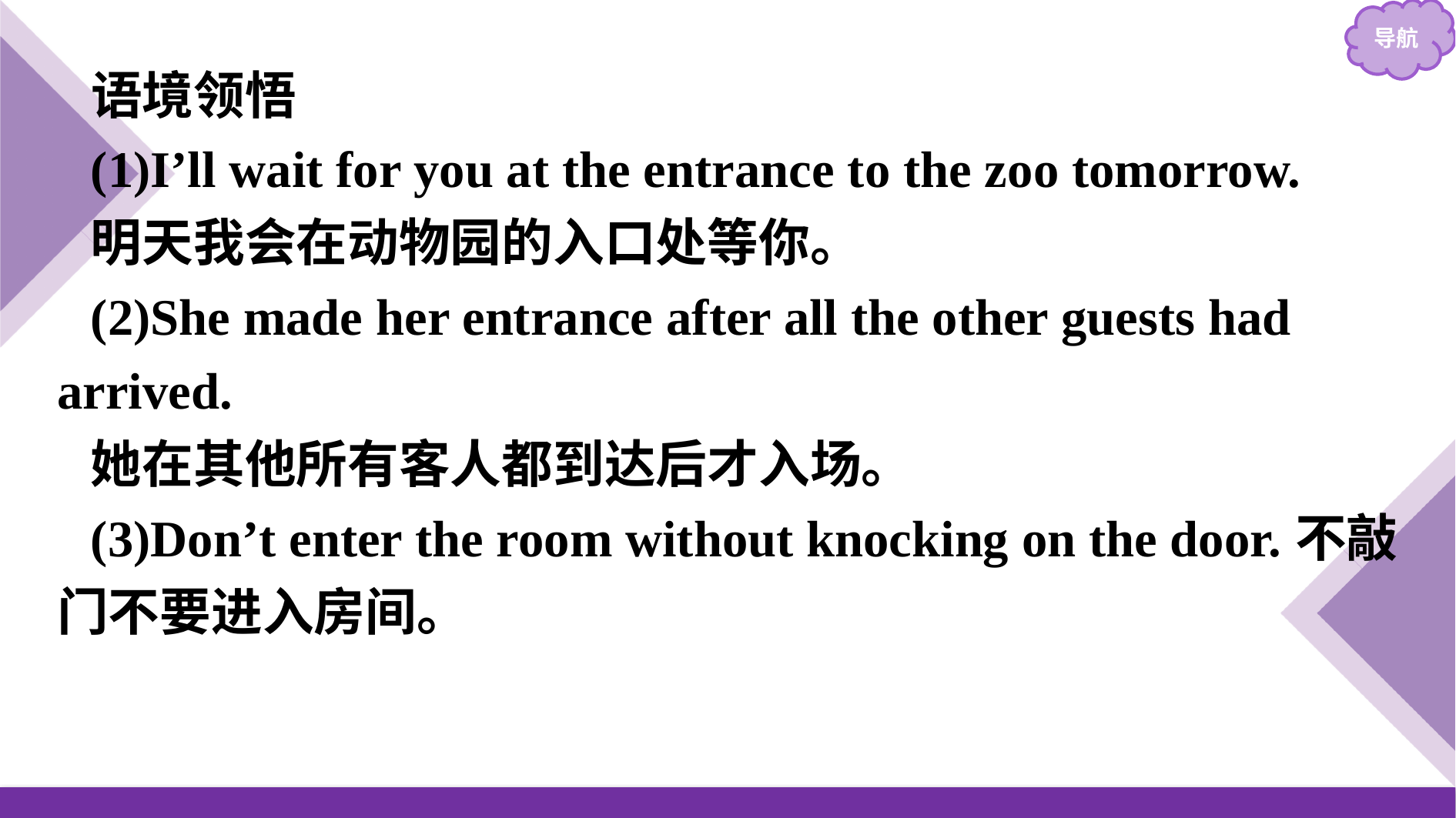

语境领悟
(1)I’ll wait for you at the entrance to the zoo tomorrow.
明天我会在动物园的入口处等你。
(2)She made her entrance after all the other guests had arrived.
她在其他所有客人都到达后才入场。
(3)Don’t enter the room without knocking on the door.不敲门不要进入房间。